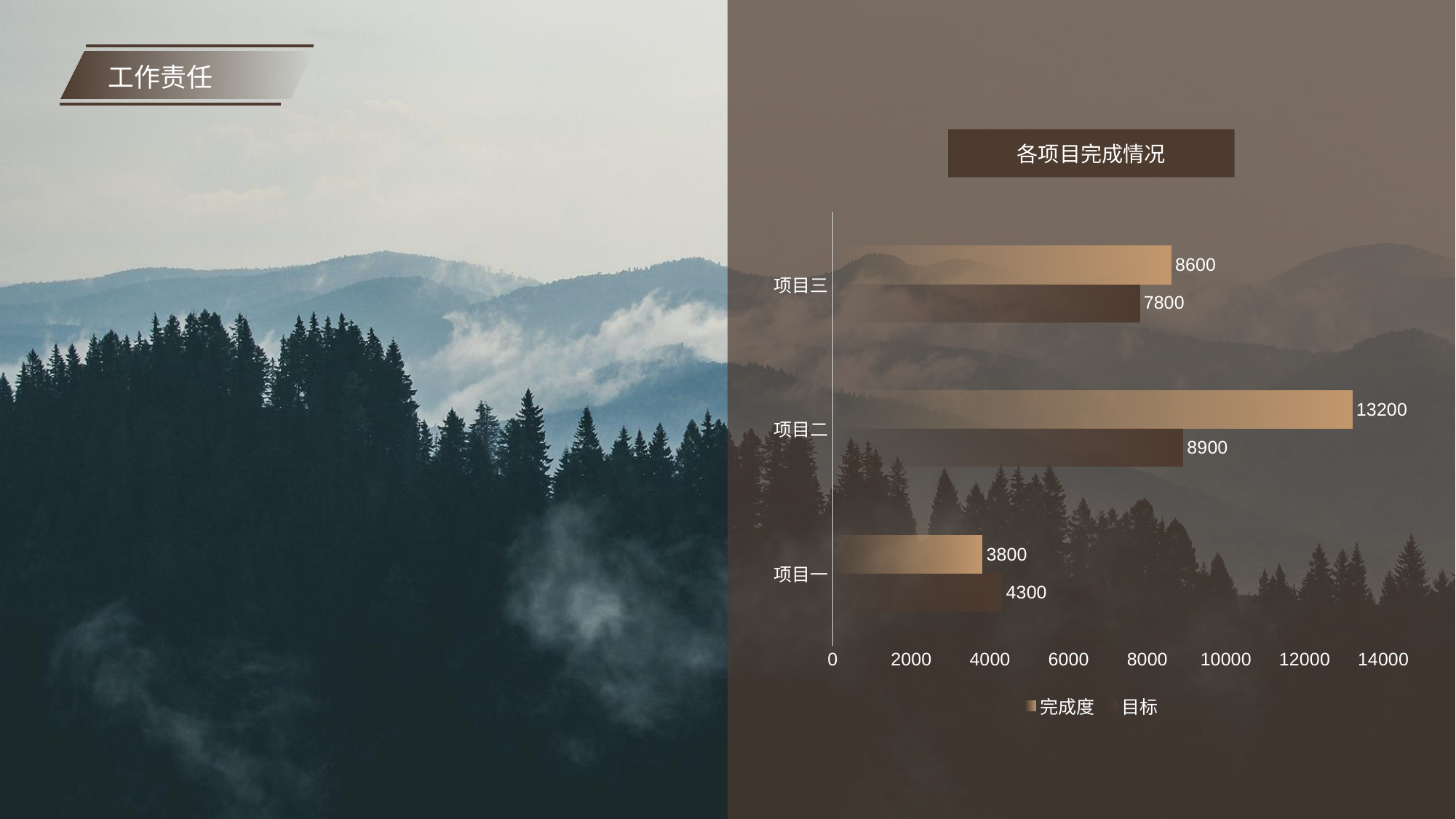

工作责任
各项目完成情况

### Chart

| Category | 目标 | 完成度 |
|---|---|---|
| 项目一 | 4300.0 | 3800.0 |
| 项目二 | 8900.0 | 13200.0 |
| 项目三 | 7800.0 | 8600.0 |